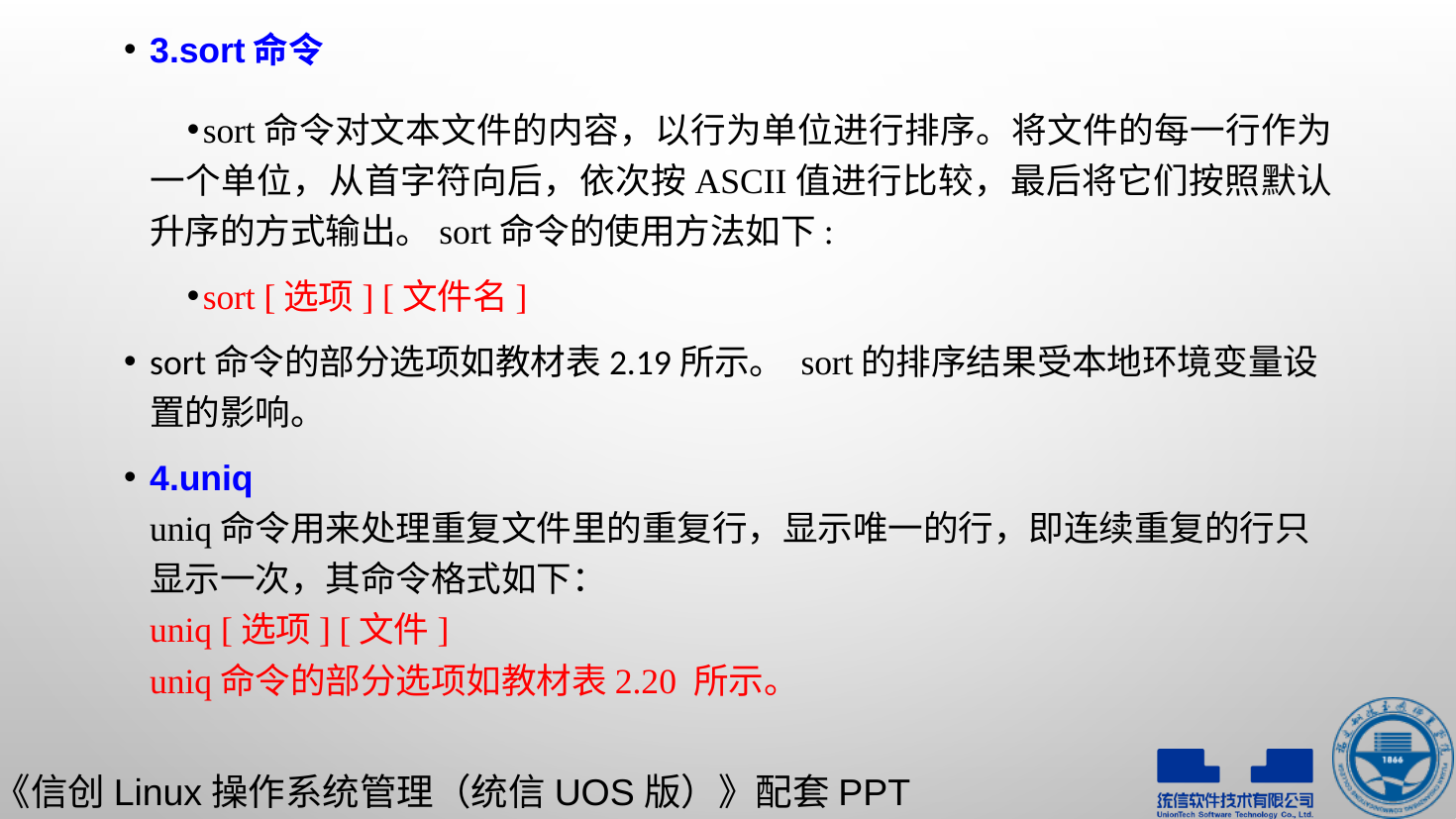

3.sort命令
sort命令对文本文件的内容，以行为单位进行排序。将文件的每一行作为一个单位，从首字符向后，依次按ASCII值进行比较，最后将它们按照默认升序的方式输出。sort命令的使用方法如下:
sort [选项] [文件名]
sort命令的部分选项如教材表2.19所示。 sort的排序结果受本地环境变量设置的影响。
4.uniq
uniq命令用来处理重复文件里的重复行，显示唯一的行，即连续重复的行只显示一次，其命令格式如下：
uniq [选项] [文件]
uniq命令的部分选项如教材表2.20 所示。